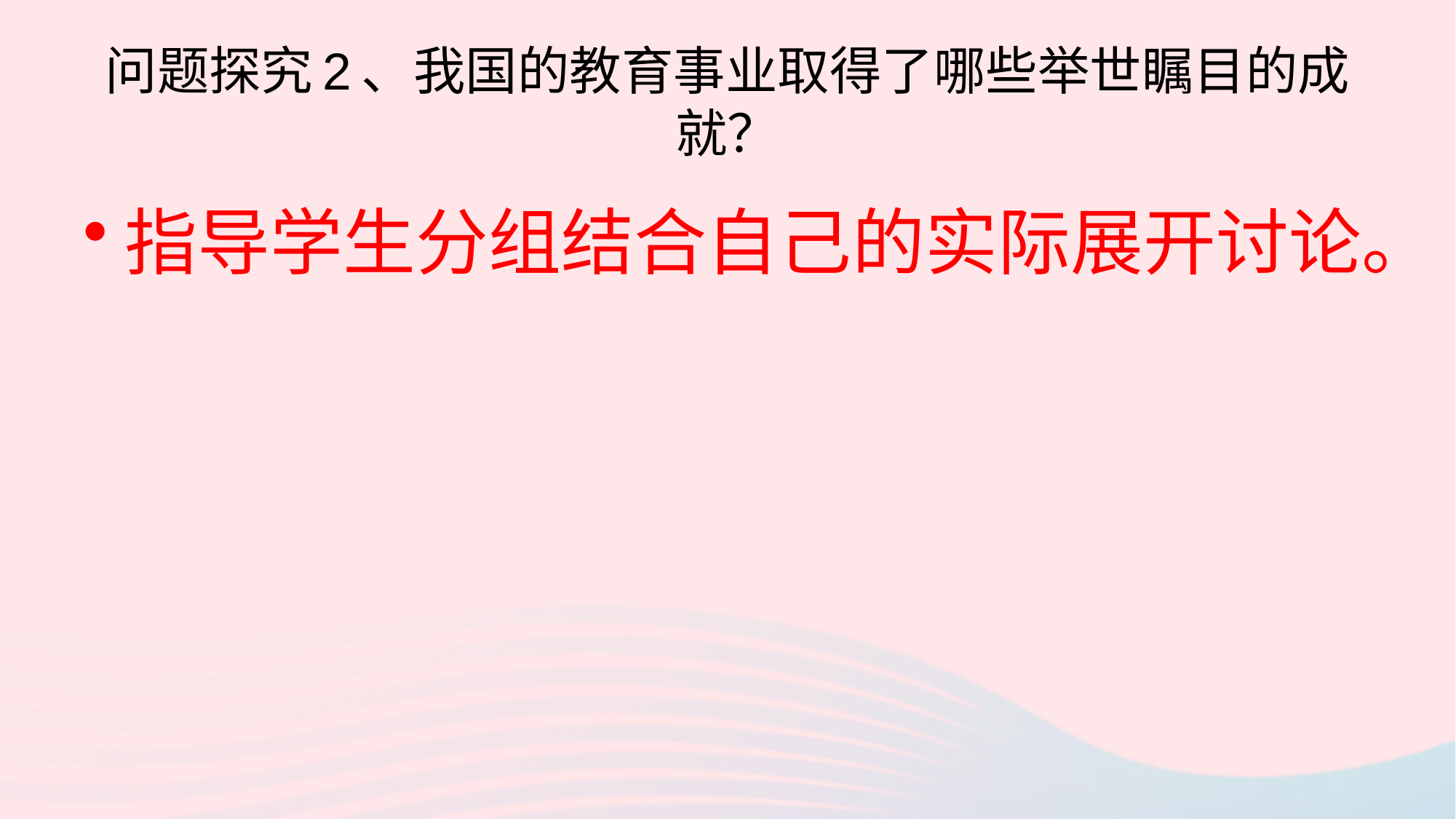

# 问题探究2、我国的教育事业取得了哪些举世瞩目的成就？
指导学生分组结合自己的实际展开讨论。